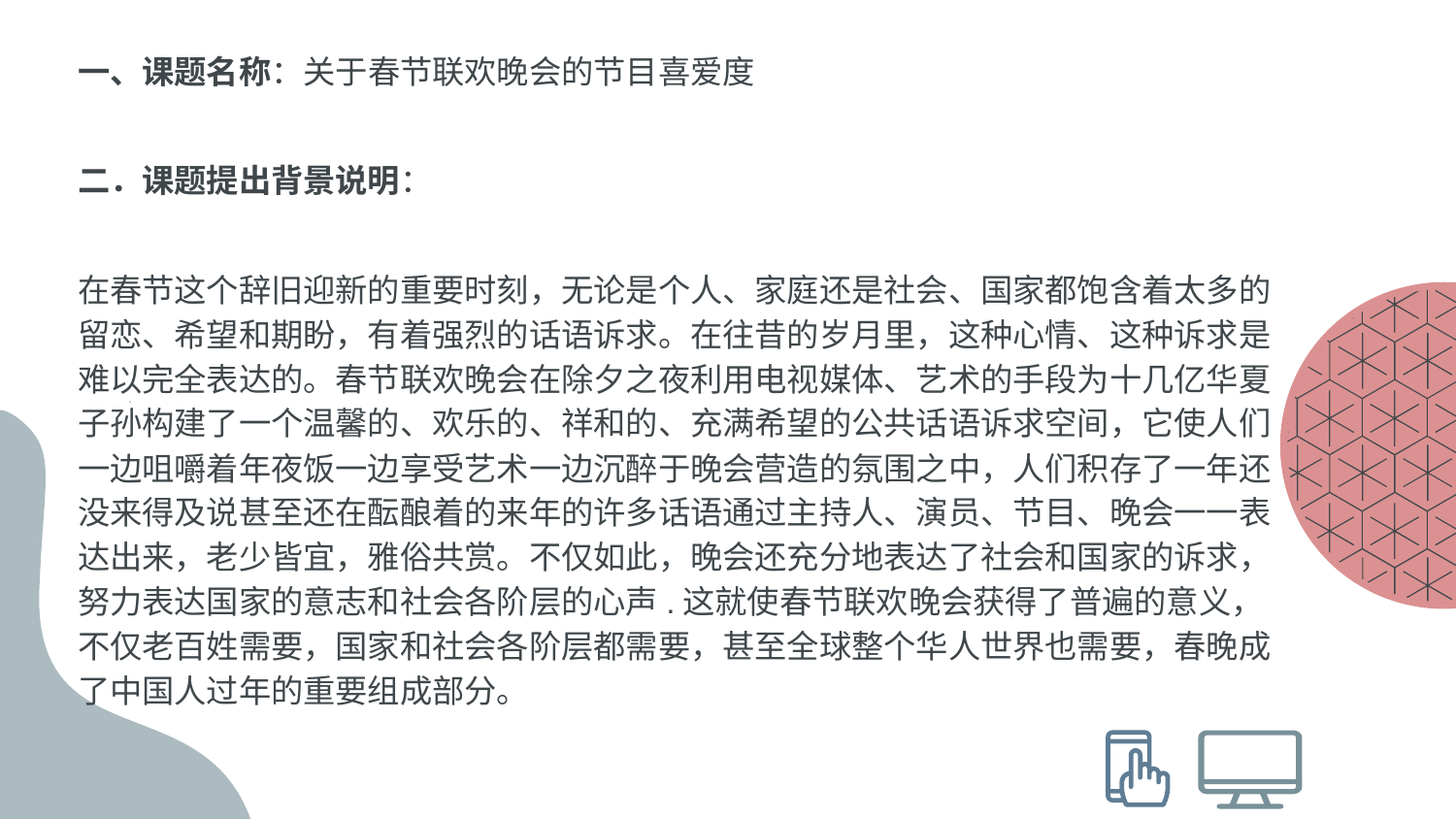

一、课题名称：关于春节联欢晚会的节目喜爱度
二．课题提出背景说明：
在春节这个辞旧迎新的重要时刻，无论是个人、家庭还是社会、国家都饱含着太多的留恋、希望和期盼，有着强烈的话语诉求。在往昔的岁月里，这种心情、这种诉求是难以完全表达的。春节联欢晚会在除夕之夜利用电视媒体、艺术的手段为十几亿华夏子孙构建了一个温馨的、欢乐的、祥和的、充满希望的公共话语诉求空间，它使人们一边咀嚼着年夜饭一边享受艺术一边沉醉于晚会营造的氛围之中，人们积存了一年还没来得及说甚至还在酝酿着的来年的许多话语通过主持人、演员、节目、晚会一一表达出来，老少皆宜，雅俗共赏。不仅如此，晚会还充分地表达了社会和国家的诉求，努力表达国家的意志和社会各阶层的心声.这就使春节联欢晚会获得了普遍的意义，不仅老百姓需要，国家和社会各阶层都需要，甚至全球整个华人世界也需要，春晚成了中国人过年的重要组成部分。